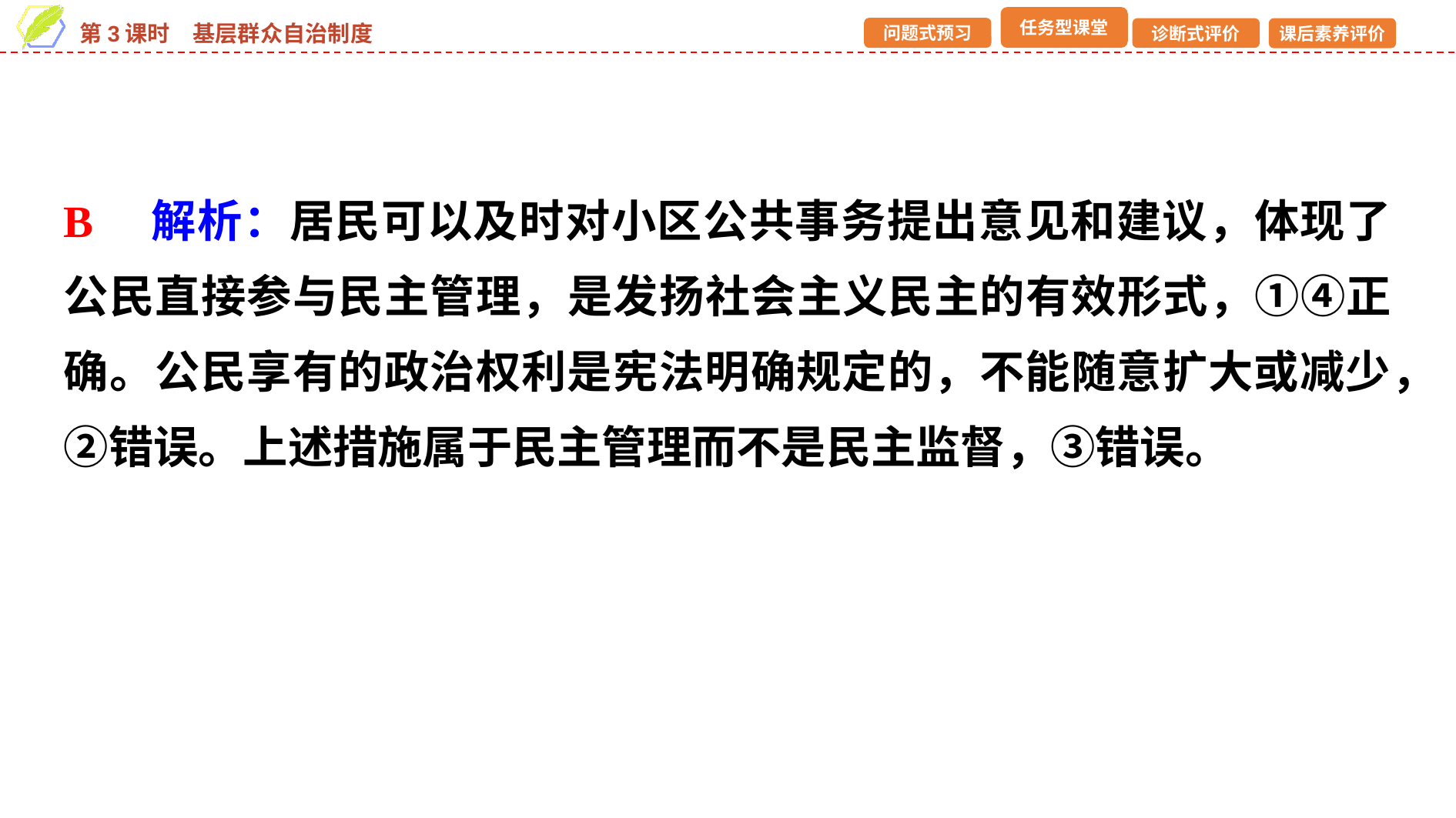

B　解析：居民可以及时对小区公共事务提出意见和建议，体现了公民直接参与民主管理，是发扬社会主义民主的有效形式，①④正确。公民享有的政治权利是宪法明确规定的，不能随意扩大或减少，②错误。上述措施属于民主管理而不是民主监督，③错误。